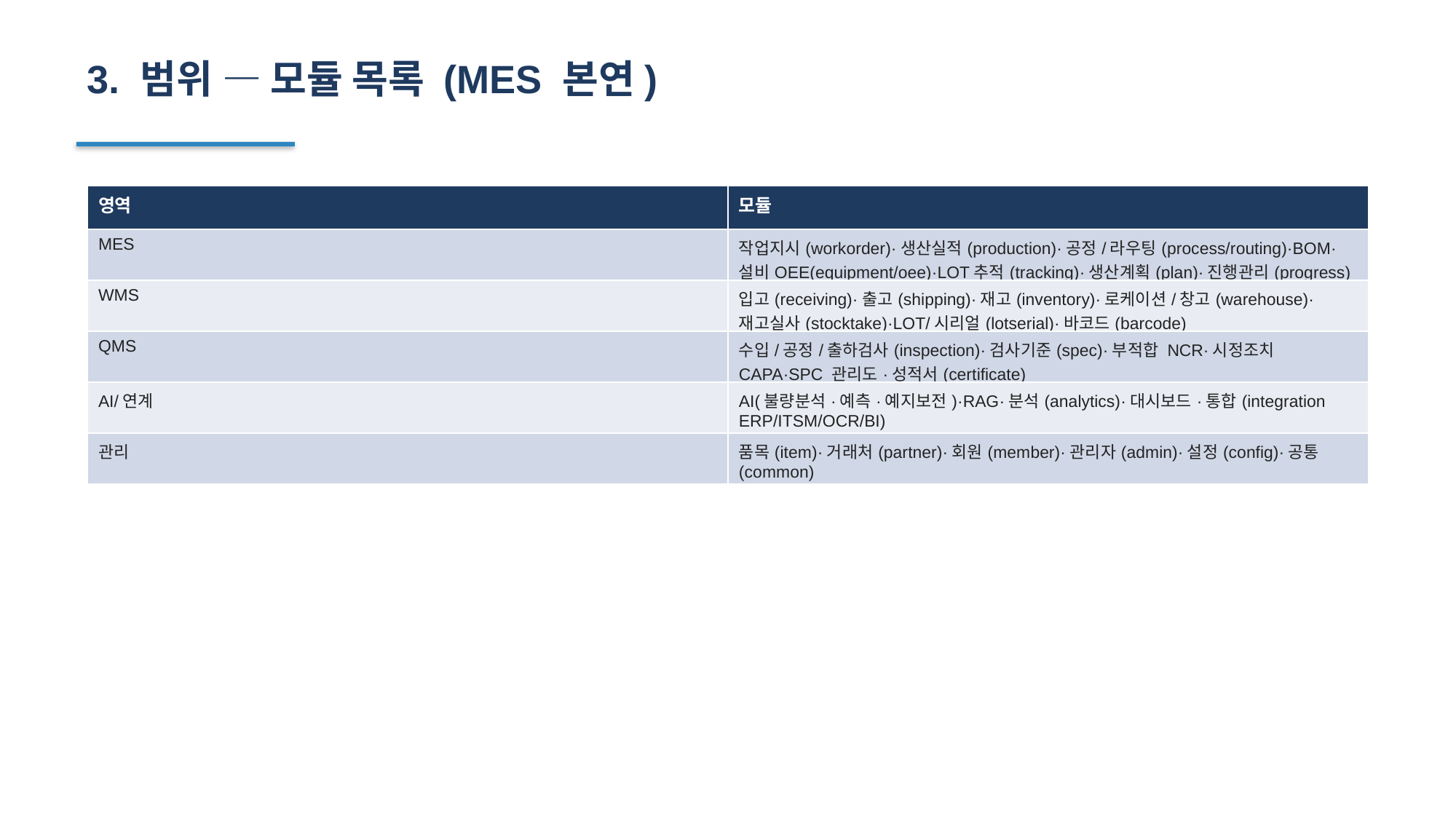

3. 범위 — 모듈 목록 (MES 본연)

| 영역 | 모듈 |
| --- | --- |
| MES | 작업지시(workorder)·생산실적(production)·공정/라우팅(process/routing)·BOM·설비OEE(equipment/oee)·LOT추적(tracking)·생산계획(plan)·진행관리(progress) |
| WMS | 입고(receiving)·출고(shipping)·재고(inventory)·로케이션/창고(warehouse)·재고실사(stocktake)·LOT/시리얼(lotserial)·바코드(barcode) |
| QMS | 수입/공정/출하검사(inspection)·검사기준(spec)·부적합 NCR·시정조치 CAPA·SPC 관리도·성적서(certificate) |
| AI/연계 | AI(불량분석·예측·예지보전)·RAG·분석(analytics)·대시보드·통합(integration ERP/ITSM/OCR/BI) |
| 관리 | 품목(item)·거래처(partner)·회원(member)·관리자(admin)·설정(config)·공통(common) |